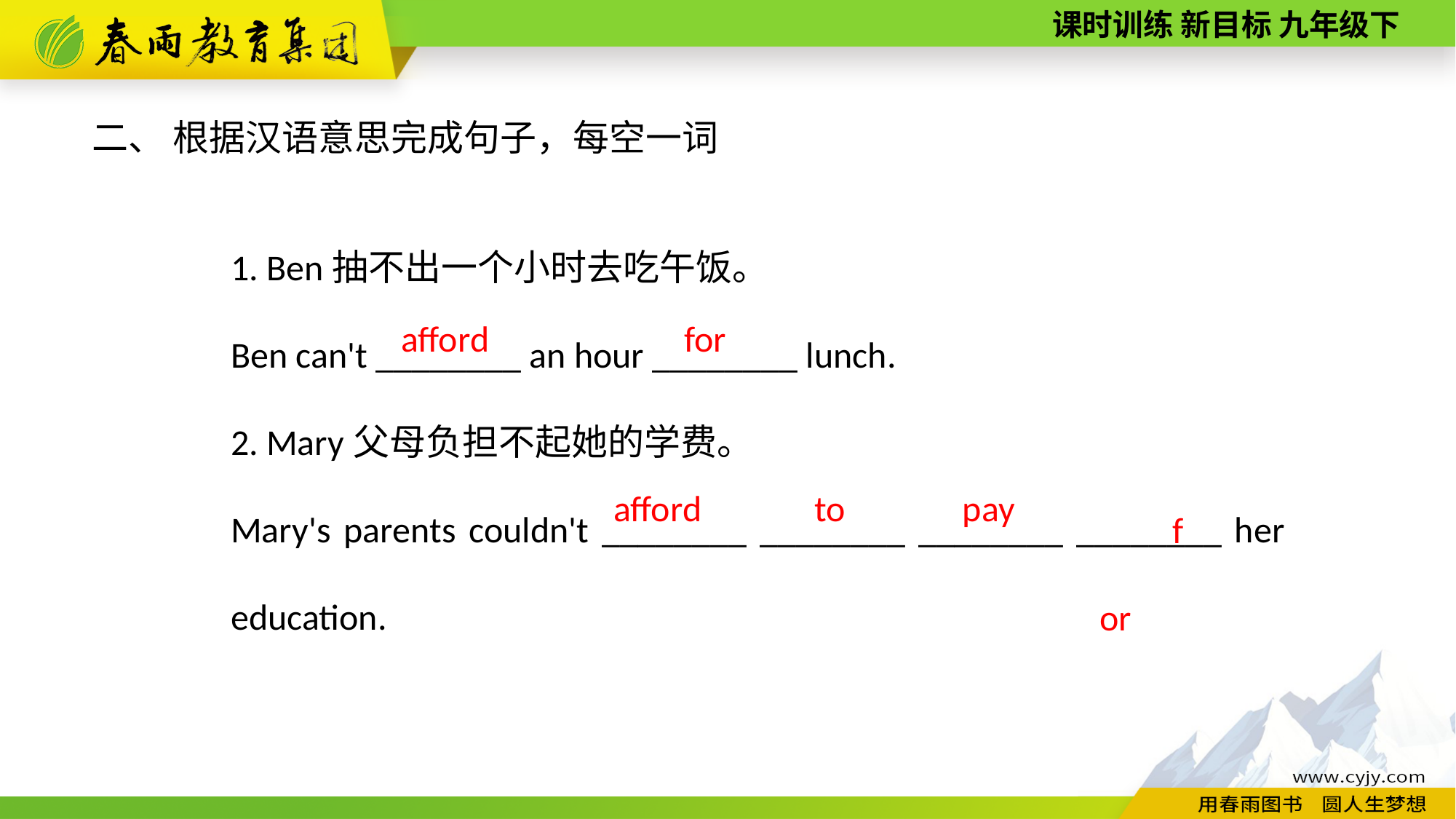

二、 根据汉语意思完成句子，每空一词
1. Ben抽不出一个小时去吃午饭。
Ben can't ________ an hour ________ lunch.
2. Mary父母负担不起她的学费。
Mary's parents couldn't ________ ________ ________ ________ her education.
for
afford
for
pay
to
afford